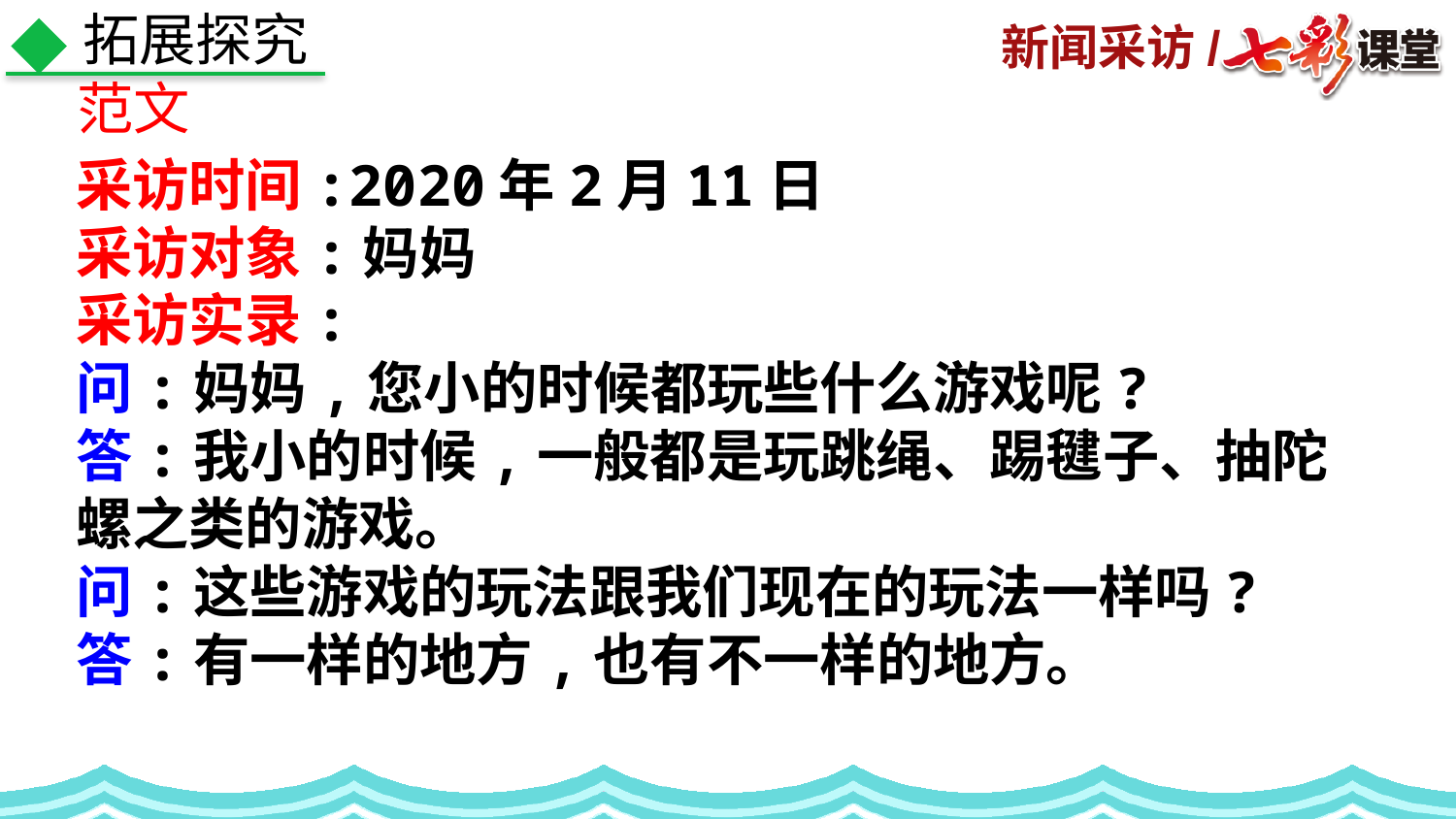

拓展探究

范文
采访时间:2020年2月11日
采访对象:妈妈
采访实录:
问:妈妈,您小的时候都玩些什么游戏呢?
答:我小的时候,一般都是玩跳绳、踢毽子、抽陀螺之类的游戏。
问:这些游戏的玩法跟我们现在的玩法一样吗?
答:有一样的地方,也有不一样的地方。